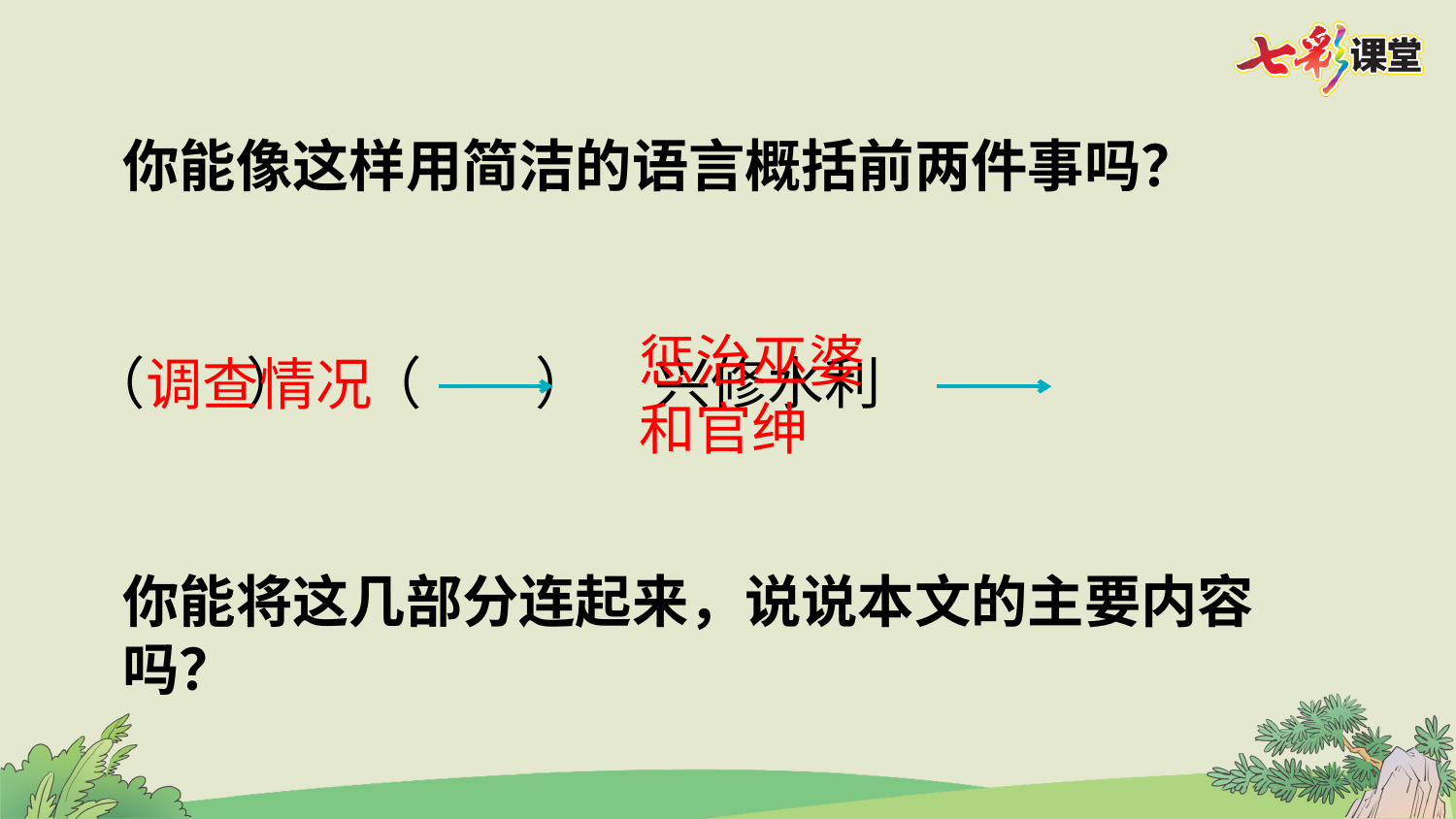

你能像这样用简洁的语言概括前两件事吗？
惩治巫婆和官绅
（        ）     （         ）     兴修水利
调查情况
你能将这几部分连起来，说说本文的主要内容吗？